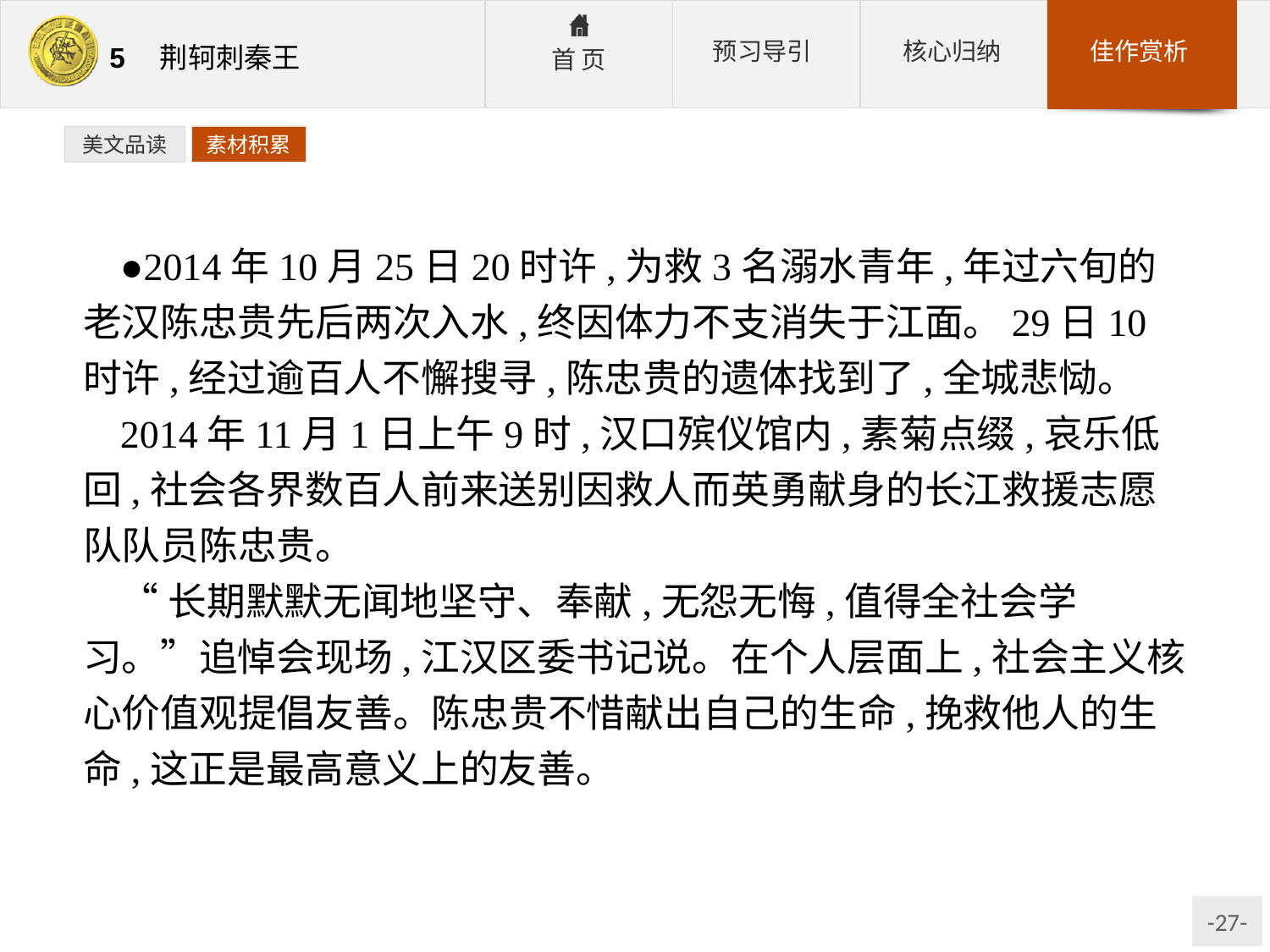

美文品读
素材积累
●2014年10月25日20时许,为救3名溺水青年,年过六旬的老汉陈忠贵先后两次入水,终因体力不支消失于江面。29日10时许,经过逾百人不懈搜寻,陈忠贵的遗体找到了,全城悲恸。
2014年11月1日上午9时,汉口殡仪馆内,素菊点缀,哀乐低回,社会各界数百人前来送别因救人而英勇献身的长江救援志愿队队员陈忠贵。
“长期默默无闻地坚守、奉献,无怨无悔,值得全社会学习。”追悼会现场,江汉区委书记说。在个人层面上,社会主义核心价值观提倡友善。陈忠贵不惜献出自己的生命,挽救他人的生命,这正是最高意义上的友善。